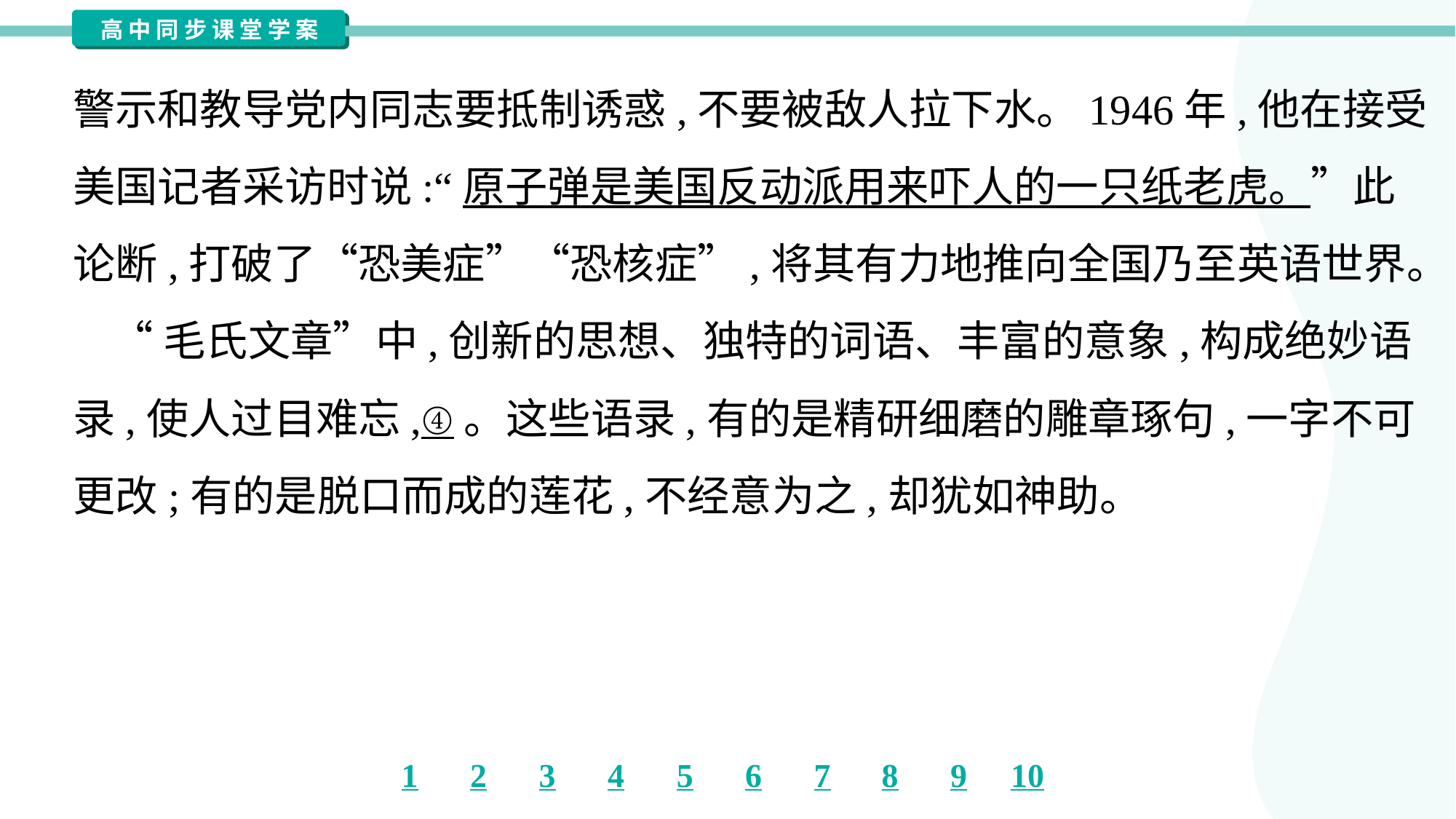

警示和教导党内同志要抵制诱惑,不要被敌人拉下水。1946年,他在接受
美国记者采访时说:“原子弹是美国反动派用来吓人的一只纸老虎。”此
论断,打破了“恐美症”“恐核症”,将其有力地推向全国乃至英语世界。
    “毛氏文章”中,创新的思想、独特的词语、丰富的意象,构成绝妙语
录,使人过目难忘,④。这些语录,有的是精研细磨的雕章琢句,一字不可
更改;有的是脱口而成的莲花,不经意为之,却犹如神助。